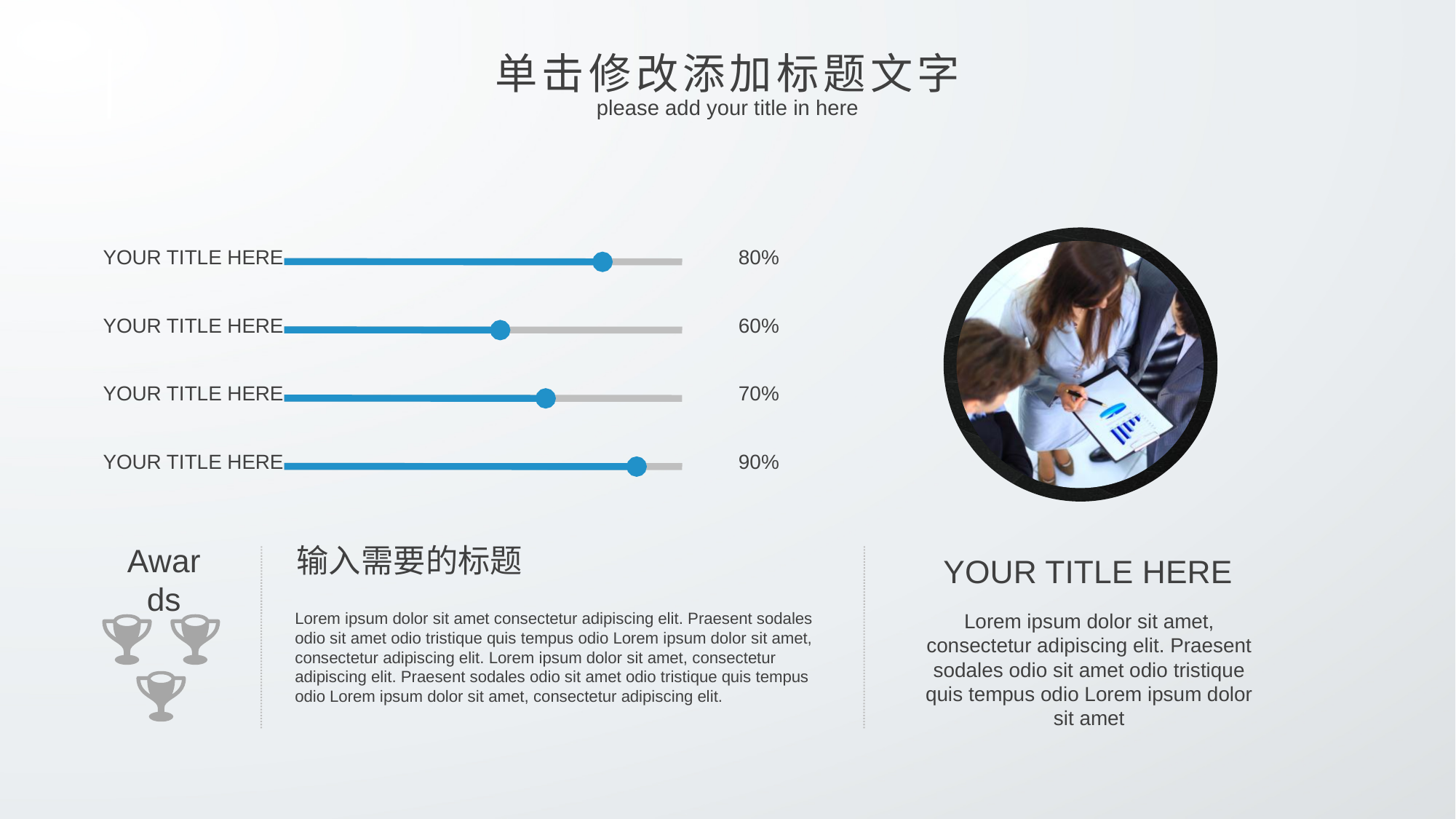

单击修改添加标题文字
please add your title in here

YOUR TITLE HERE
80%
YOUR TITLE HERE
60%
YOUR TITLE HERE
70%
YOUR TITLE HERE
90%
Awards

输入需要的标题
Lorem ipsum dolor sit amet consectetur adipiscing elit. Praesent sodales odio sit amet odio tristique quis tempus odio Lorem ipsum dolor sit amet, consectetur adipiscing elit. Lorem ipsum dolor sit amet, consectetur adipiscing elit. Praesent sodales odio sit amet odio tristique quis tempus odio Lorem ipsum dolor sit amet, consectetur adipiscing elit.
YOUR TITLE HERE
Lorem ipsum dolor sit amet, consectetur adipiscing elit. Praesent sodales odio sit amet odio tristique quis tempus odio Lorem ipsum dolor sit amet